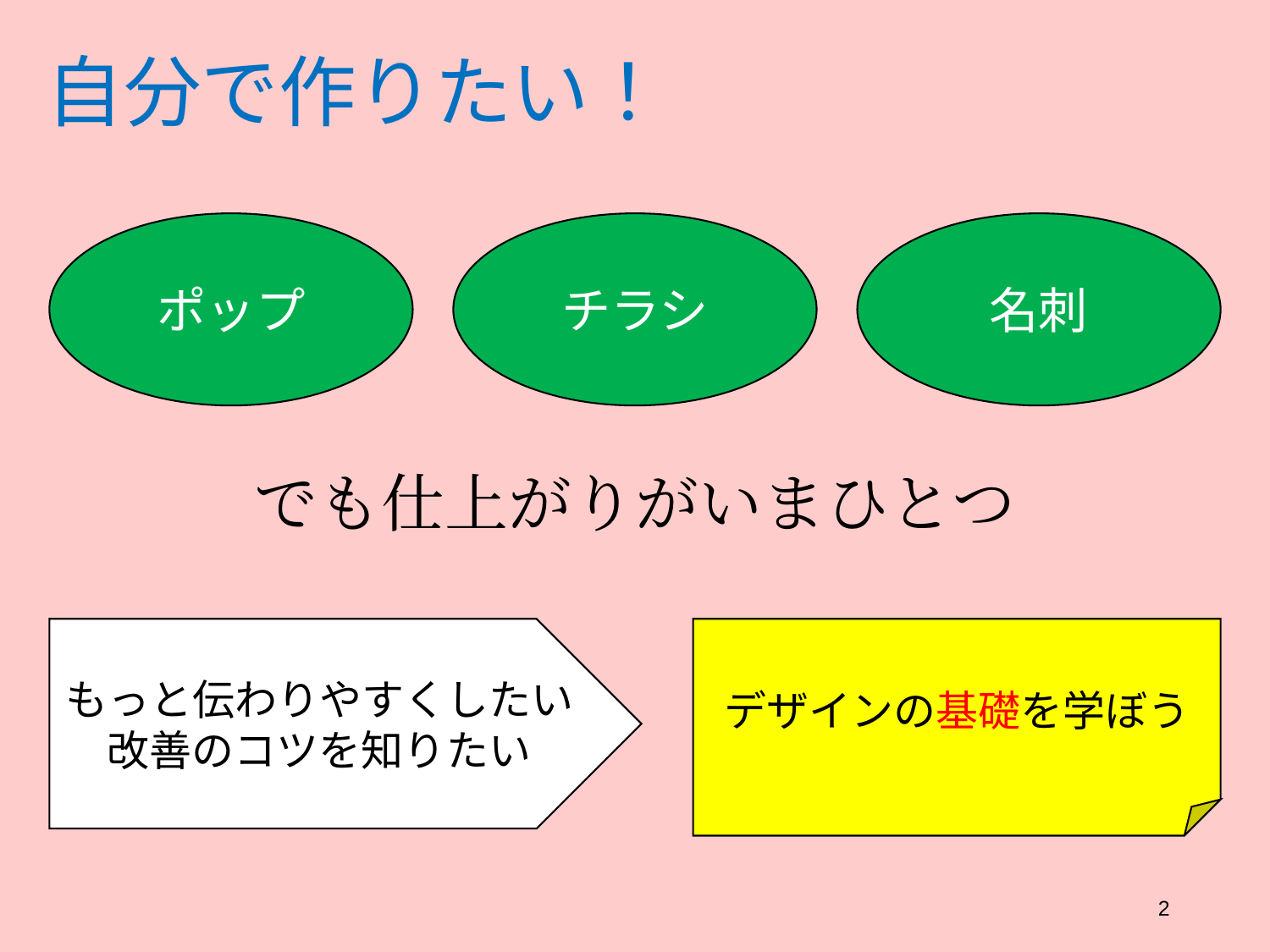

自分で作りたい！
ポップ
チラシ
名刺
でも仕上がりがいまひとつ
もっと伝わりやすくしたい
改善のコツを知りたい
デザインの基礎を学ぼう
2